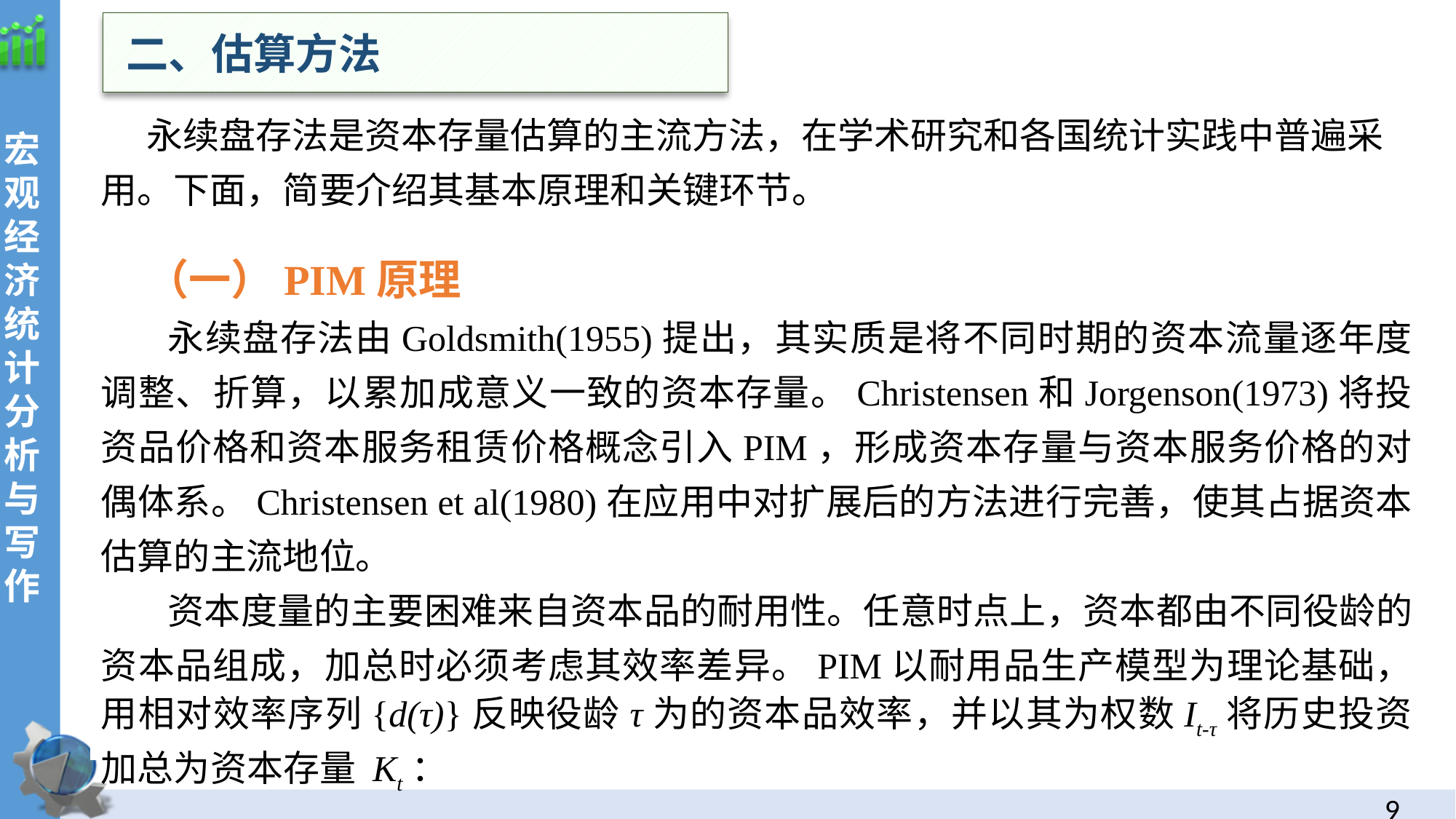

二、估算方法
     永续盘存法是资本存量估算的主流方法，在学术研究和各国统计实践中普遍采用。下面，简要介绍其基本原理和关键环节。
     （一）PIM原理
永续盘存法由Goldsmith(1955)提出，其实质是将不同时期的资本流量逐年度调整、折算，以累加成意义一致的资本存量。Christensen和Jorgenson(1973)将投资品价格和资本服务租赁价格概念引入PIM，形成资本存量与资本服务价格的对偶体系。Christensen et al(1980)在应用中对扩展后的方法进行完善，使其占据资本估算的主流地位。
资本度量的主要困难来自资本品的耐用性。任意时点上，资本都由不同役龄的资本品组成，加总时必须考虑其效率差异。PIM以耐用品生产模型为理论基础，用相对效率序列{d(τ)}反映役龄τ为的资本品效率，并以其为权数It-τ将历史投资加总为资本存量 Kt：

9